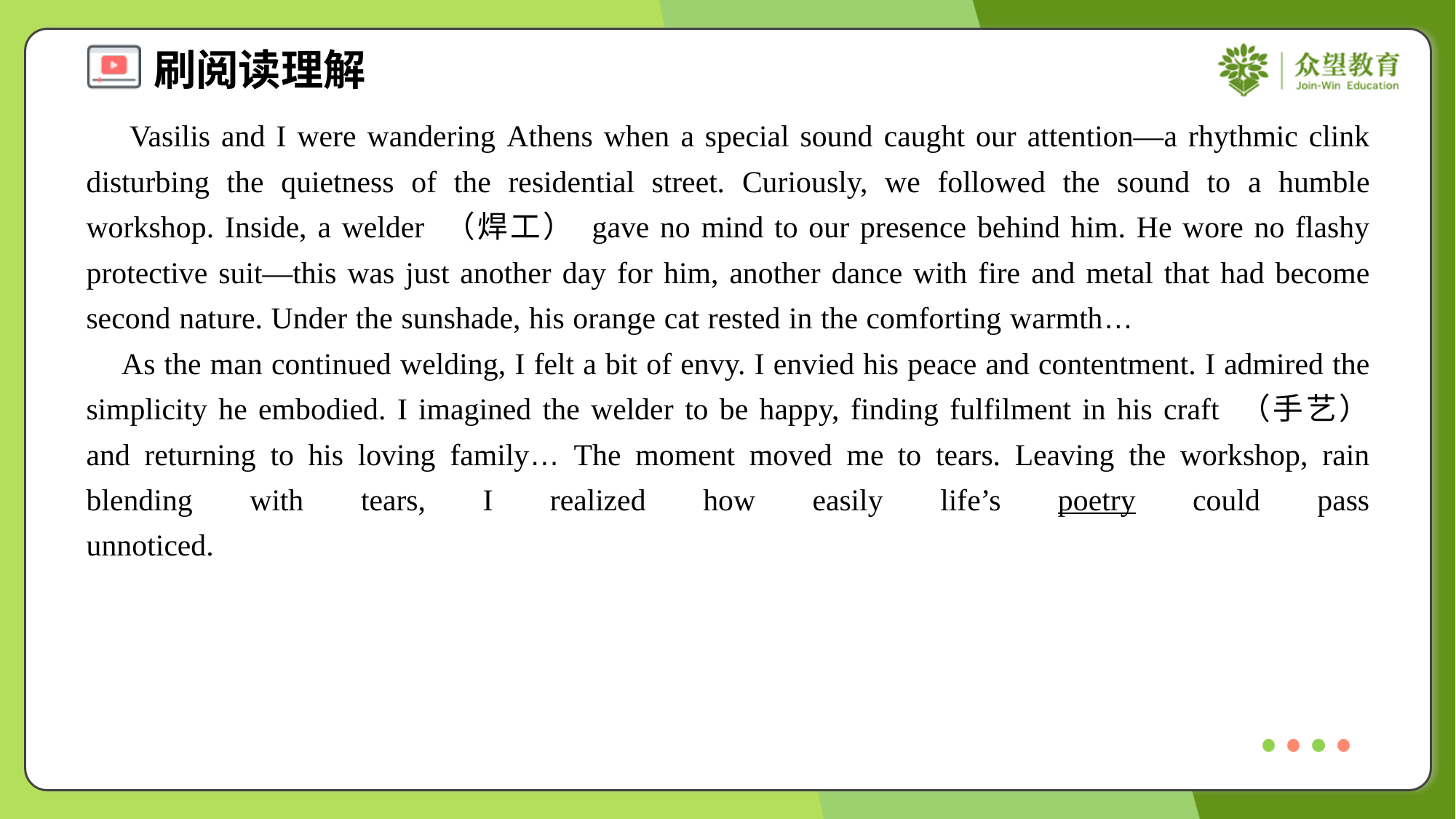

Vasilis and I were wandering Athens when a special sound caught our attention—a rhythmic clink disturbing the quietness of the residential street. Curiously, we followed the sound to a humble workshop. Inside, a welder （焊工） gave no mind to our presence behind him. He wore no flashy protective suit—this was just another day for him, another dance with fire and metal that had become second nature. Under the sunshade, his orange cat rested in the comforting warmth…
    As the man continued welding, I felt a bit of envy. I envied his peace and contentment. I admired the simplicity he embodied. I imagined the welder to be happy, finding fulfilment in his craft （手艺） and returning to his loving family… The moment moved me to tears. Leaving the workshop, rain blending with tears, I realized how easily life’s poetry could pass unnoticed.#6